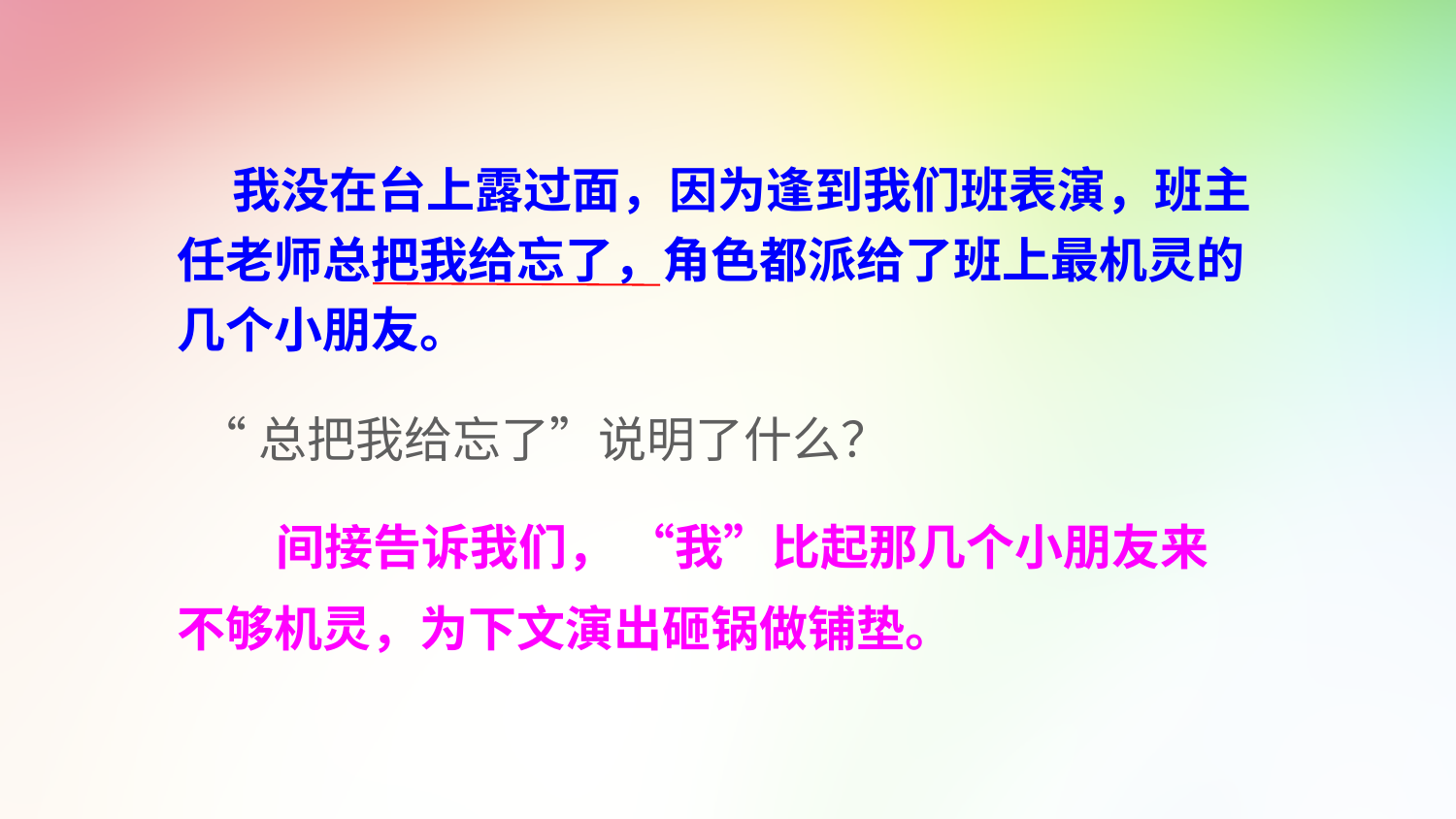

#
    我没在台上露过面，因为逢到我们班表演，班主任老师总把我给忘了，角色都派给了班上最机灵的几个小朋友。
“总把我给忘了”说明了什么？
        间接告诉我们， “我”比起那几个小朋友来不够机灵，为下文演出砸锅做铺垫。